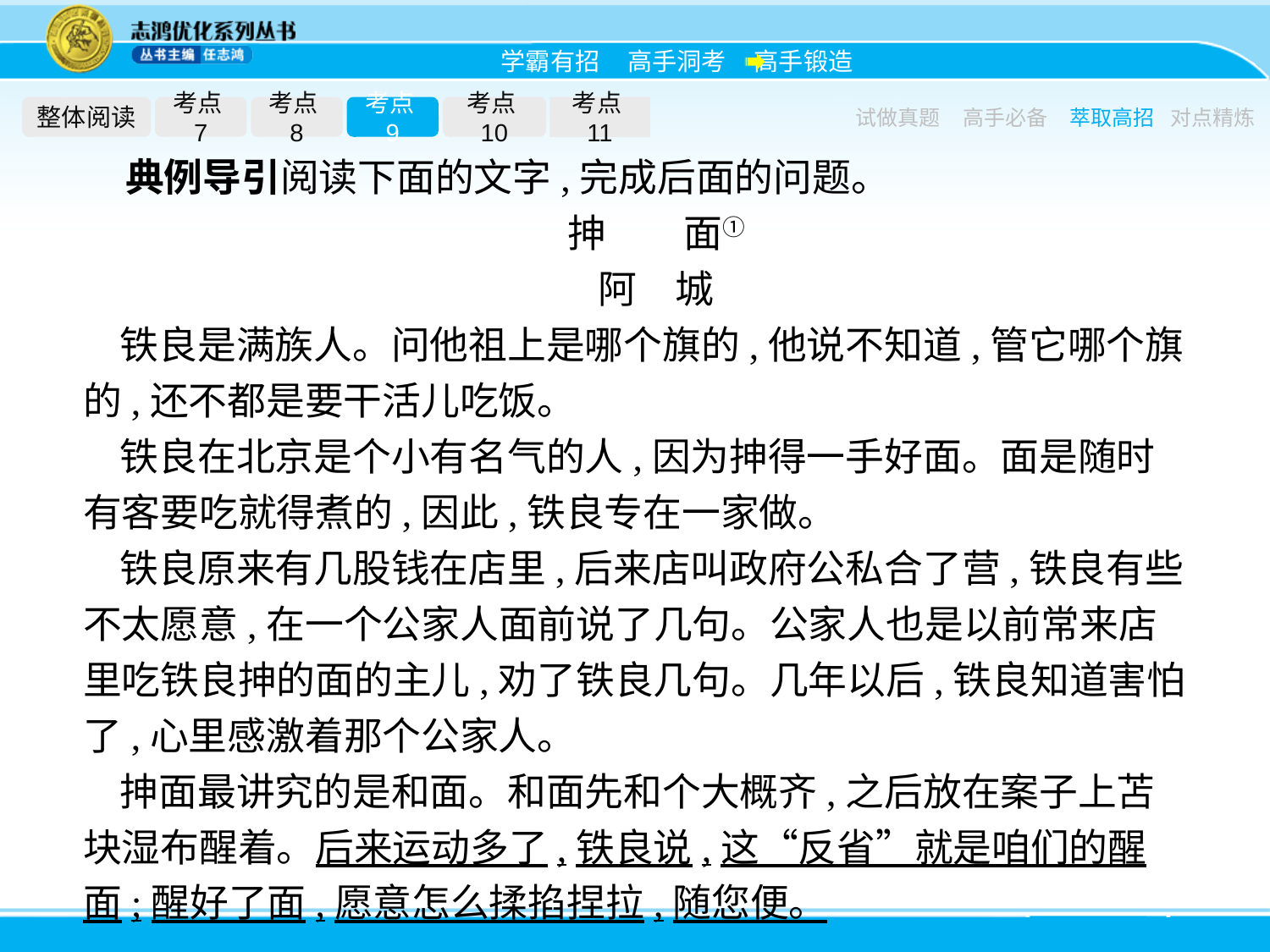

整体阅读
考点7
考点8
考点9
考点10
考点11
试做真题
高手必备
萃取高招
对点精炼
典例导引阅读下面的文字,完成后面的问题。
抻　　面①
阿　城
铁良是满族人。问他祖上是哪个旗的,他说不知道,管它哪个旗的,还不都是要干活儿吃饭。
铁良在北京是个小有名气的人,因为抻得一手好面。面是随时有客要吃就得煮的,因此,铁良专在一家做。
铁良原来有几股钱在店里,后来店叫政府公私合了营,铁良有些不太愿意,在一个公家人面前说了几句。公家人也是以前常来店里吃铁良抻的面的主儿,劝了铁良几句。几年以后,铁良知道害怕了,心里感激着那个公家人。
抻面最讲究的是和面。和面先和个大概齐,之后放在案子上苫块湿布醒着。后来运动多了,铁良说,这“反省”就是咱们的醒面;醒好了面,愿意怎么揉掐捏拉,随您便。